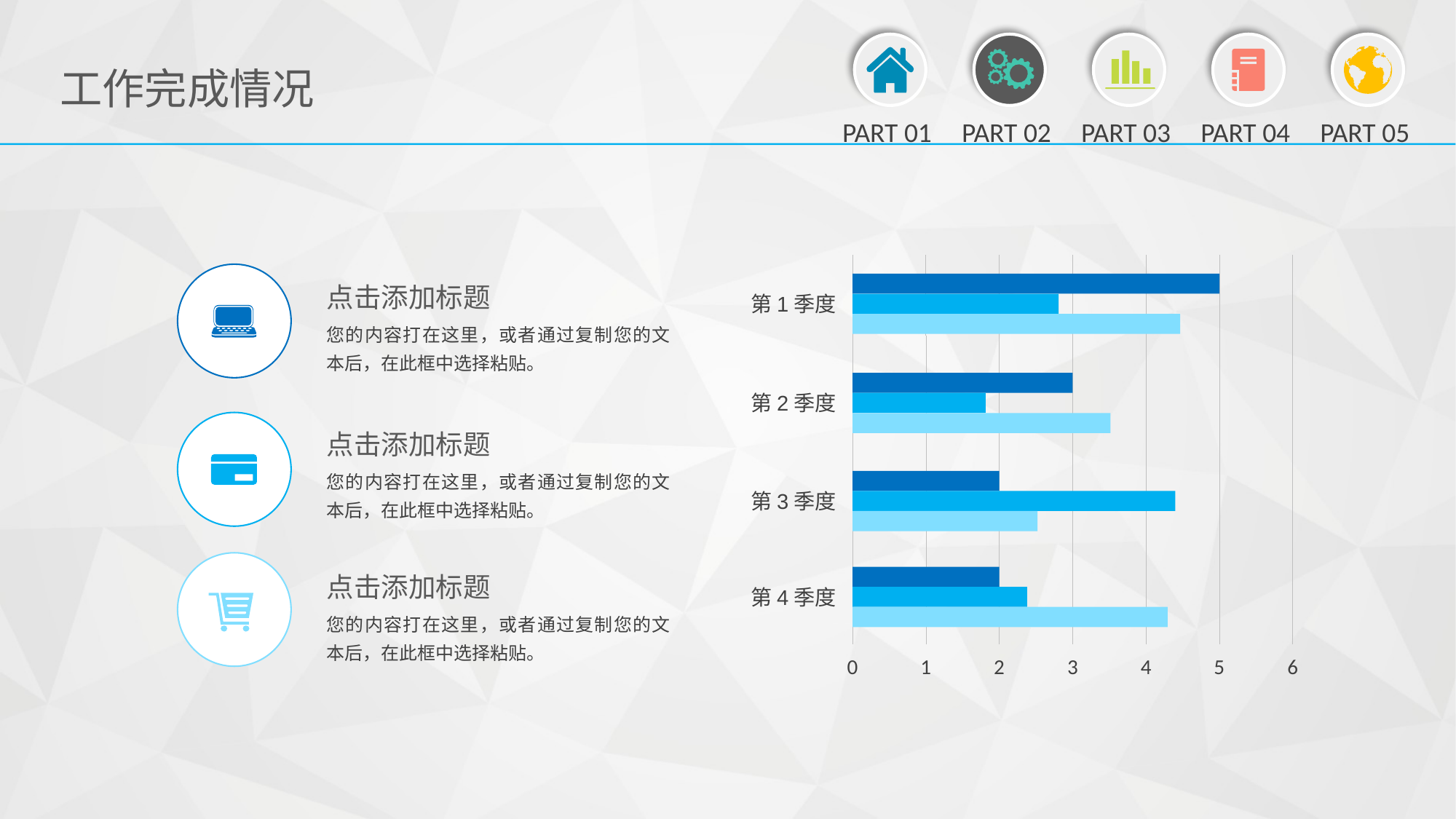

点击添加标题

第1季度

您的内容打在这里，或者通过复制您的文本后，在此框中选择粘贴。

第2季度

点击添加标题

您的内容打在这里，或者通过复制您的文本后，在此框中选择粘贴。

第3季度

点击添加标题

第4季度

您的内容打在这里，或者通过复制您的文本后，在此框中选择粘贴。

0
1
2
3
4
5
6